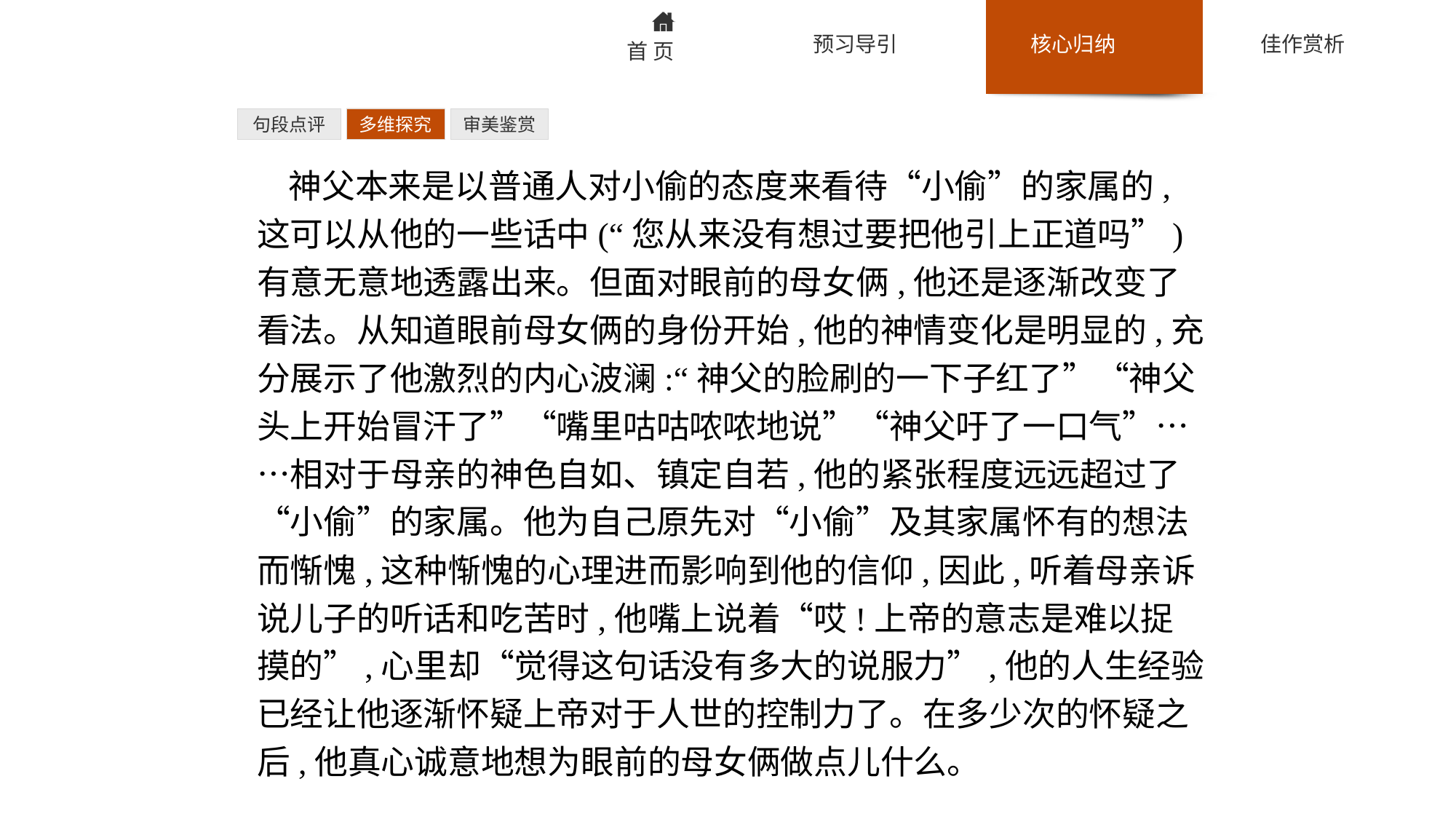

句段点评
多维探究
审美鉴赏
神父本来是以普通人对小偷的态度来看待“小偷”的家属的,这可以从他的一些话中(“您从来没有想过要把他引上正道吗”)有意无意地透露出来。但面对眼前的母女俩,他还是逐渐改变了看法。从知道眼前母女俩的身份开始,他的神情变化是明显的,充分展示了他激烈的内心波澜:“神父的脸刷的一下子红了”“神父头上开始冒汗了”“嘴里咕咕哝哝地说”“神父吁了一口气”……相对于母亲的神色自如、镇定自若,他的紧张程度远远超过了“小偷”的家属。他为自己原先对“小偷”及其家属怀有的想法而惭愧,这种惭愧的心理进而影响到他的信仰,因此,听着母亲诉说儿子的听话和吃苦时,他嘴上说着“哎!上帝的意志是难以捉摸的”,心里却“觉得这句话没有多大的说服力”,他的人生经验已经让他逐渐怀疑上帝对于人世的控制力了。在多少次的怀疑之后,他真心诚意地想为眼前的母女俩做点儿什么。